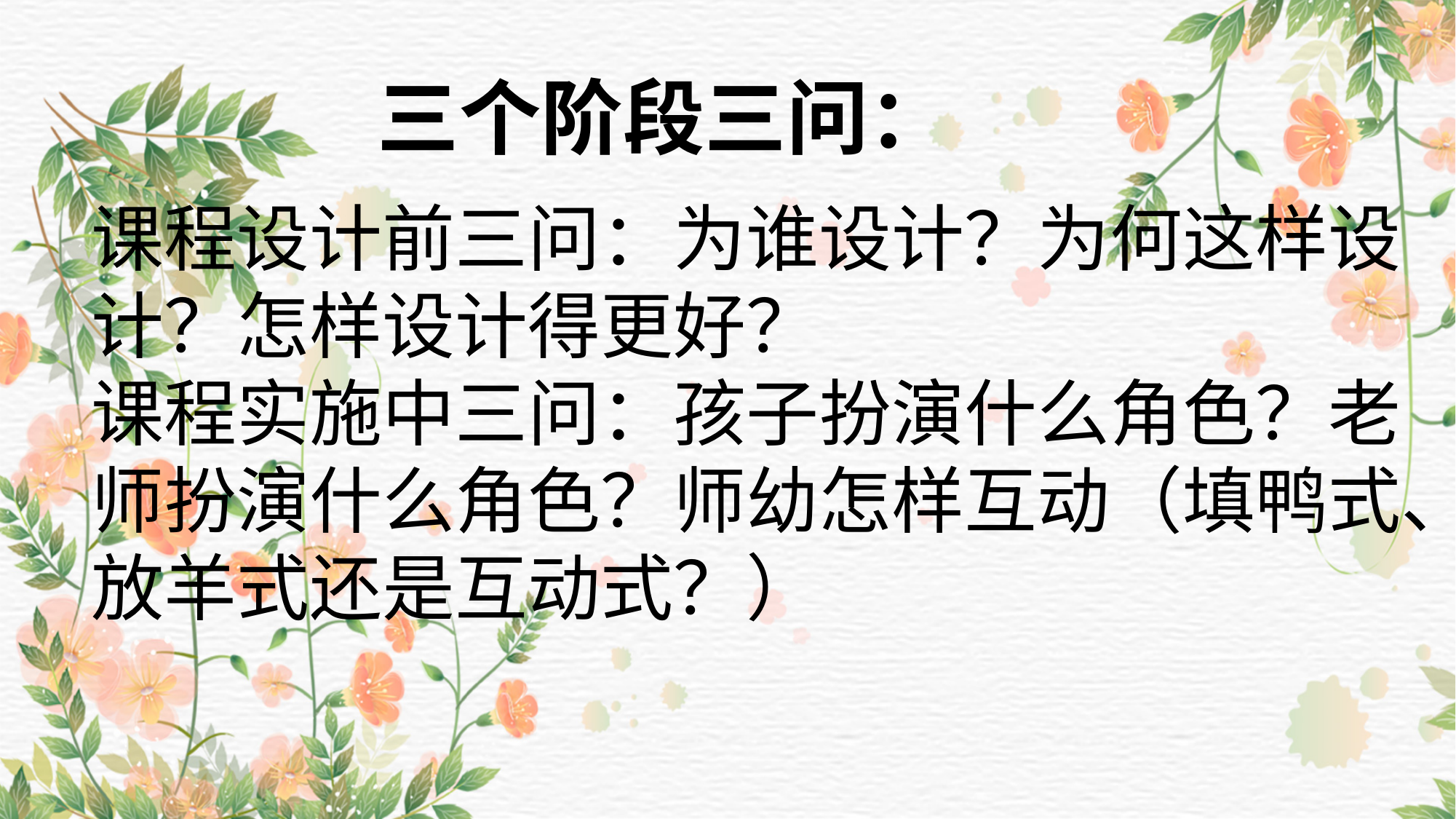

三个阶段三问：
课程设计前三问：为谁设计？为何这样设计？怎样设计得更好？
课程实施中三问：孩子扮演什么角色？老师扮演什么角色？师幼怎样互动（填鸭式、放羊式还是互动式？）